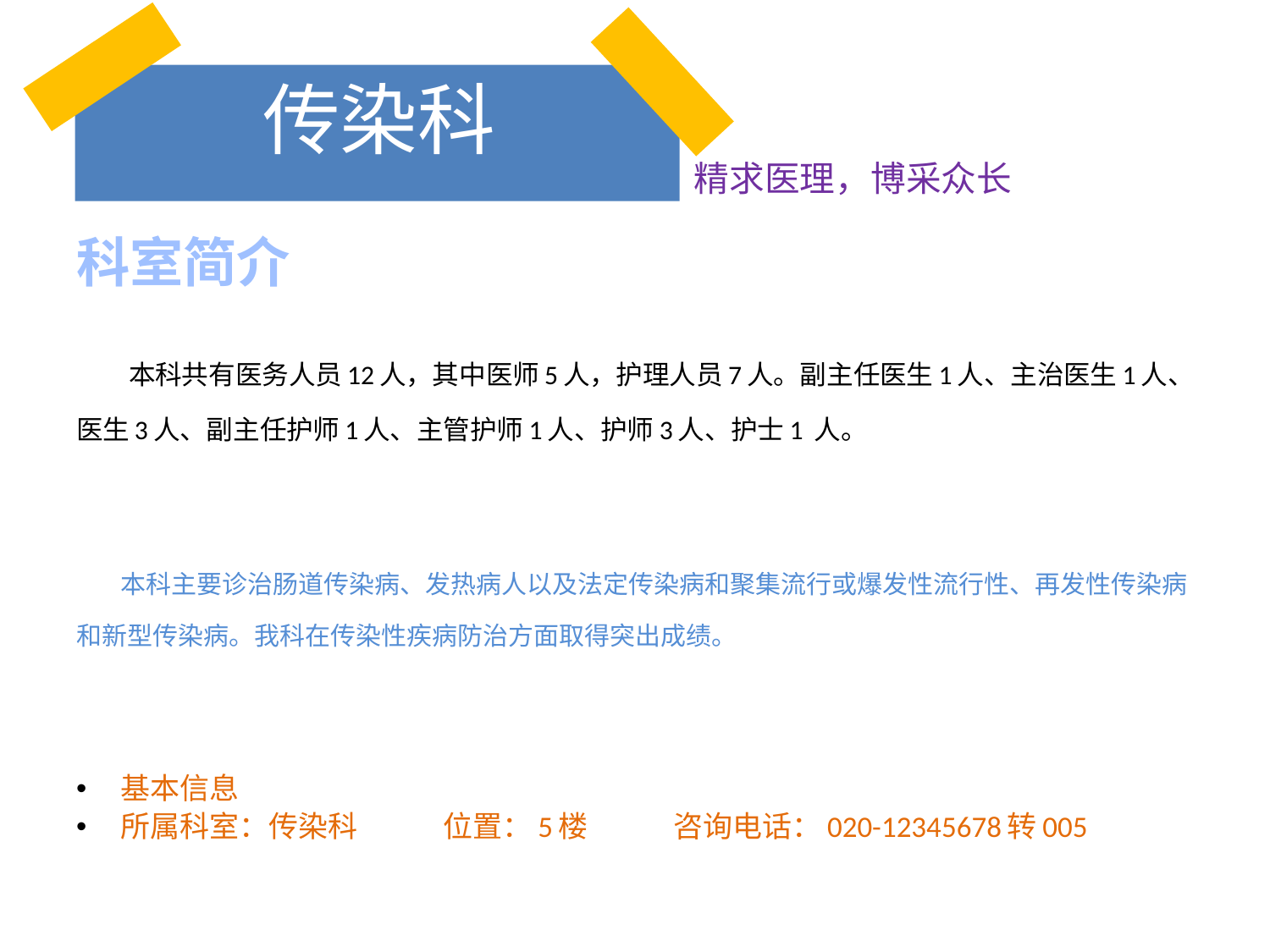

# 传染科

精求医理，博采众长
科室简介

        本科共有医务人员12人，其中医师5人，护理人员7人。副主任医生1人、主治医生1人、医生3人、副主任护师1人、主管护师1人、护师3人、护士1 人。

       本科主要诊治肠道传染病、发热病人以及法定传染病和聚集流行或爆发性流行性、再发性传染病和新型传染病。我科在传染性疾病防治方面取得突出成绩。

基本信息
所属科室：传染科             位置：5楼             咨询电话：020-12345678转005